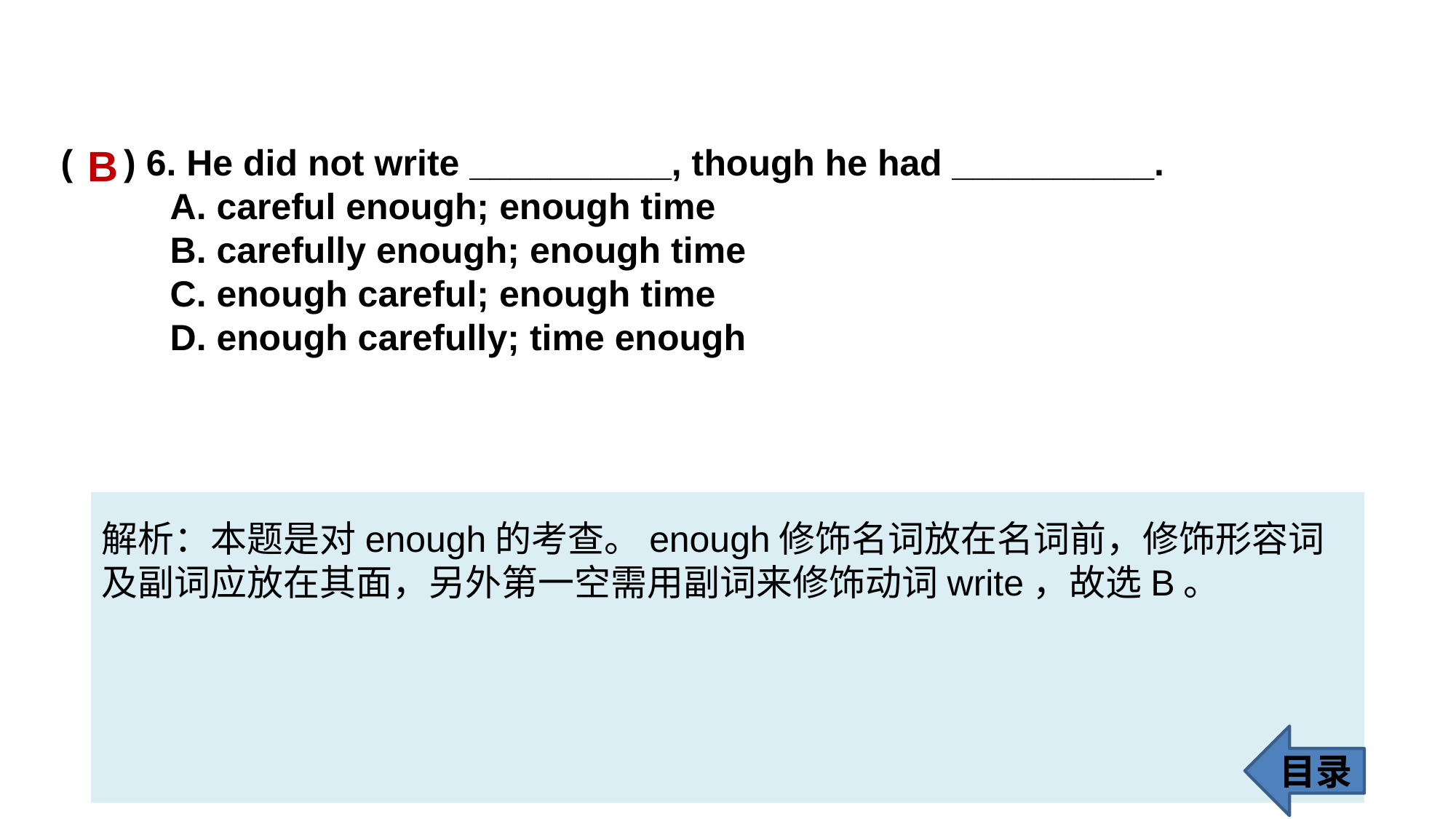

(     ) 6. He did not write __________, though he had __________.
	A. careful enough; enough time
	B. carefully enough; enough time
	C. enough careful; enough time
	D. enough carefully; time enough
B

解析：本题是对enough的考查。enough修饰名词放在名词前，修饰形容词及副词应放在其面，另外第一空需用副词来修饰动词write，故选B。
目录
65